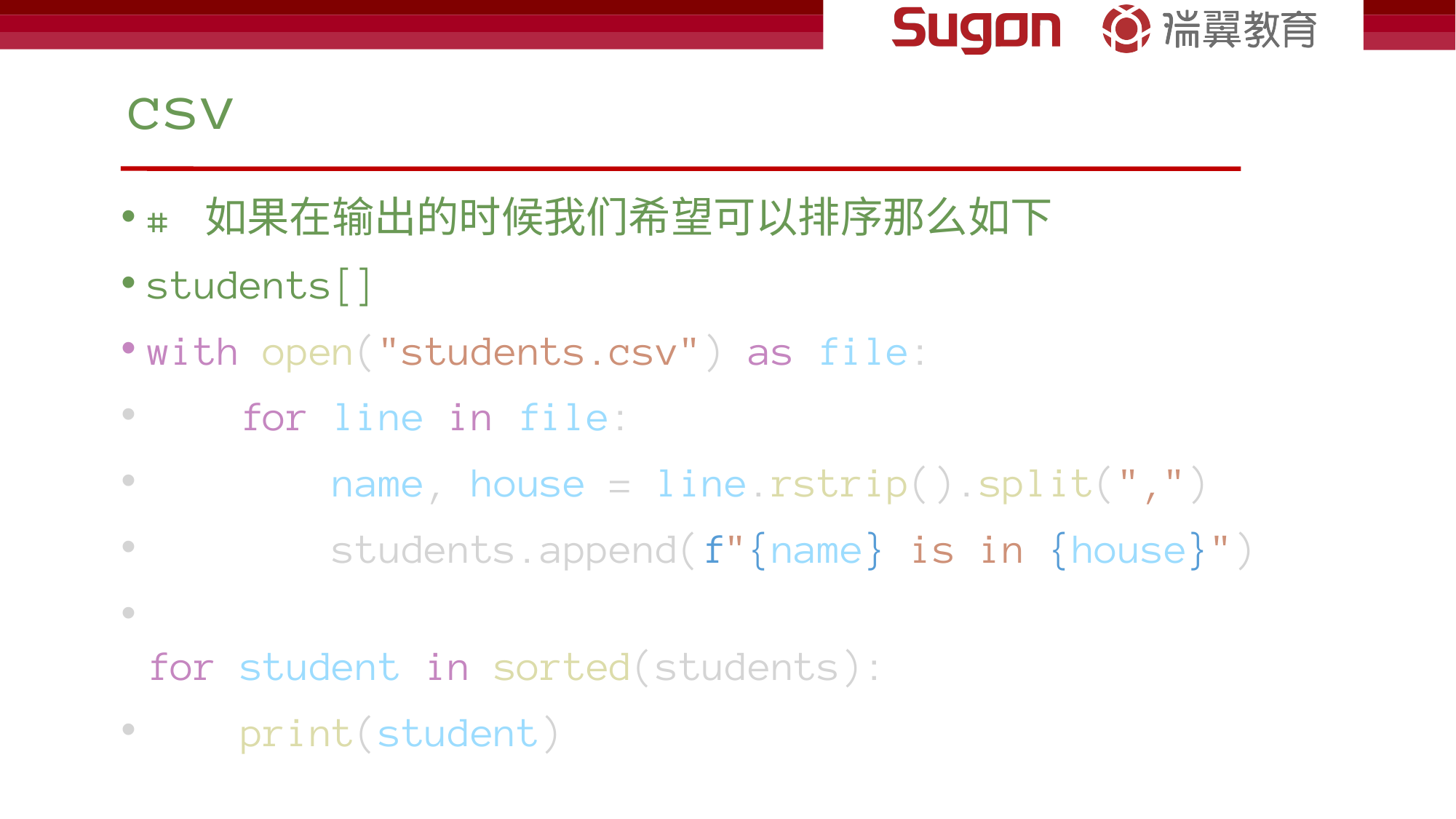

# csv
# 如果在输出的时候我们希望可以排序那么如下
students[]
with open("students.csv") as file:
    for line in file:
        name, house = line.rstrip().split(",")
        students.append(f"{name} is in {house}")
for student in sorted(students):
    print(student)